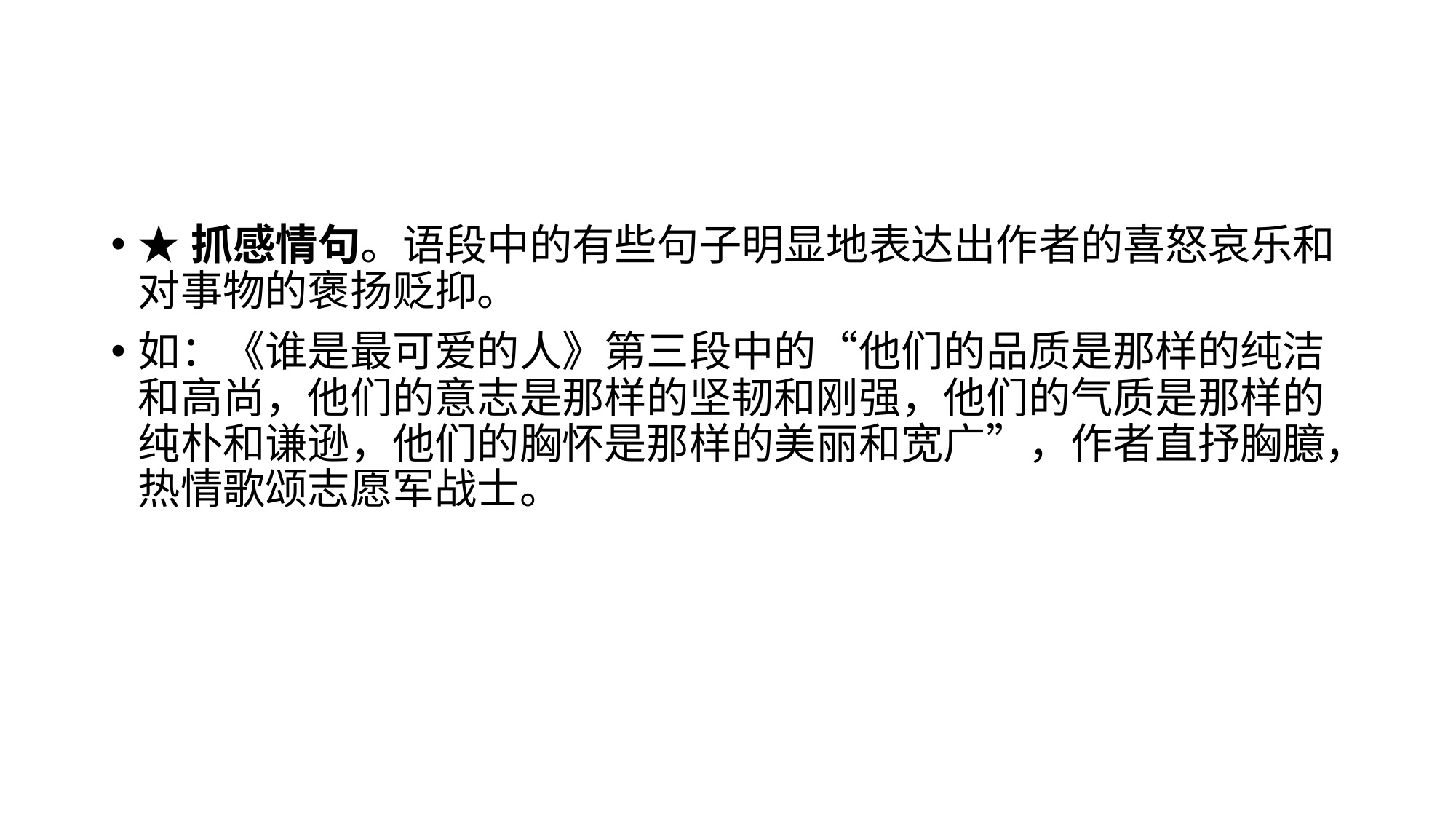

★抓感情句。语段中的有些句子明显地表达出作者的喜怒哀乐和对事物的褒扬贬抑。
如：《谁是最可爱的人》第三段中的“他们的品质是那样的纯洁和高尚，他们的意志是那样的坚韧和刚强，他们的气质是那样的纯朴和谦逊，他们的胸怀是那样的美丽和宽广”，作者直抒胸臆，热情歌颂志愿军战士。